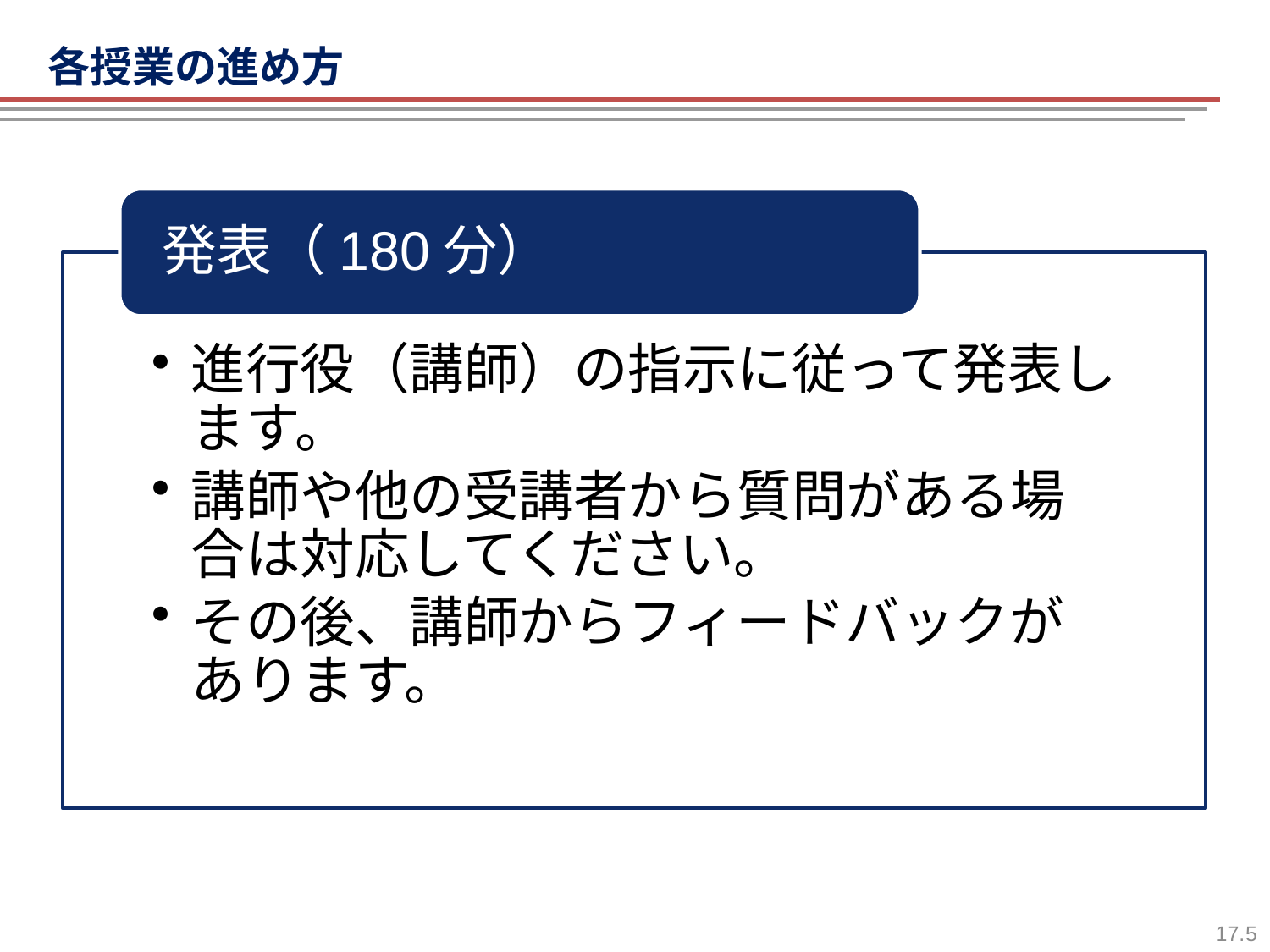

各授業の進め方
# 各授業の進め方

進行役（講師）の指示に従って発表します。
講師や他の受講者から質問がある場合は対応してください。
その後、講師からフィードバックがあります。
発表（180分）
5